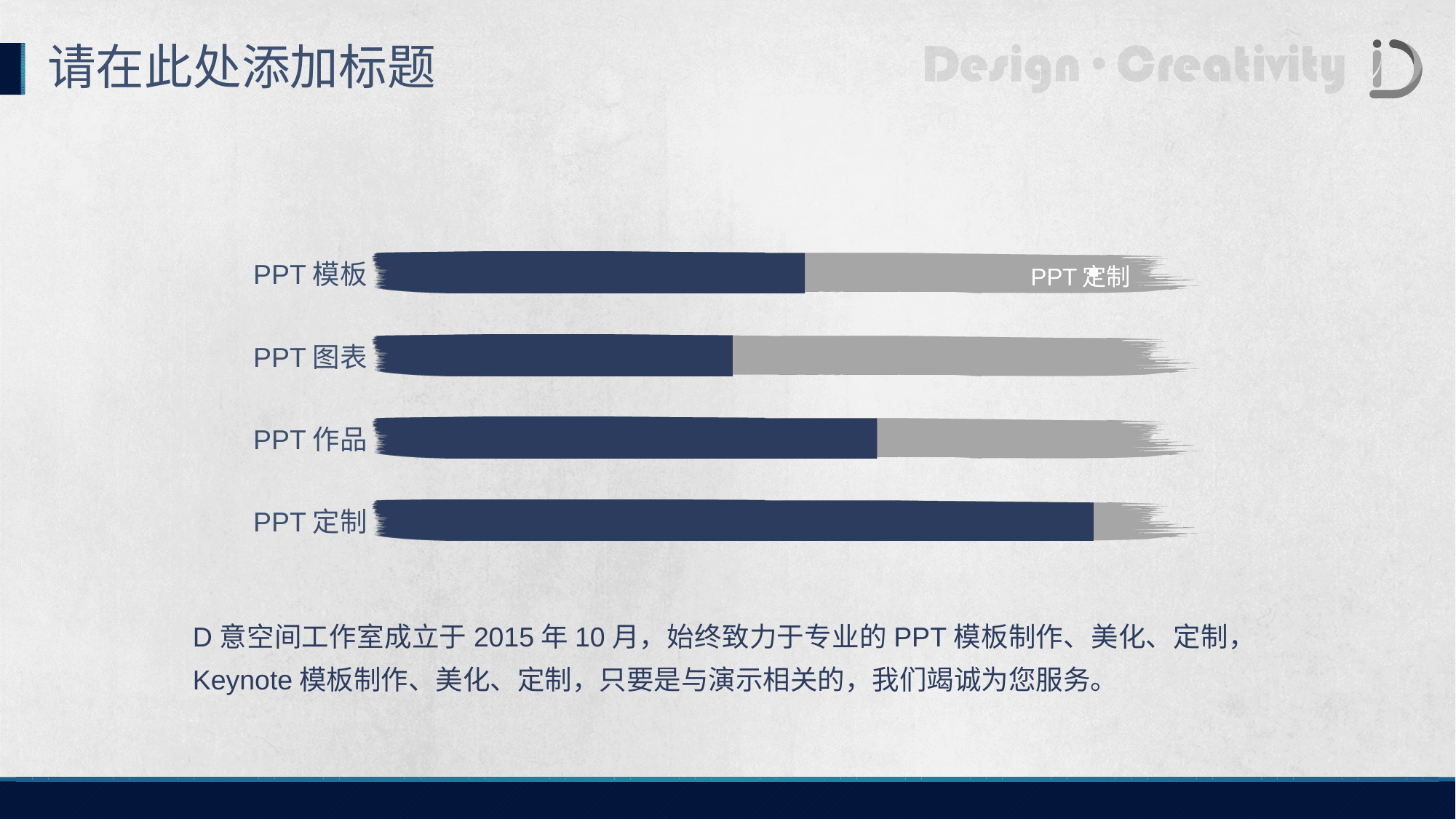

请在此处添加标题

### Chart

| Category | 辅助 | 数据 | 图标 |
|---|---|---|---|
| PPT模板 | 1.15 | 0.6 | 7.0 |
| PPT图表 | 1.15 | 0.5 | 5.0 |
| PPT作品 | 1.15 | 0.7 | 3.0 |
| PPT定制 | 1.15 | 1.0 | 1.0 |
D意空间工作室成立于2015年10月，始终致力于专业的PPT模板制作、美化、定制，Keynote模板制作、美化、定制，只要是与演示相关的，我们竭诚为您服务。